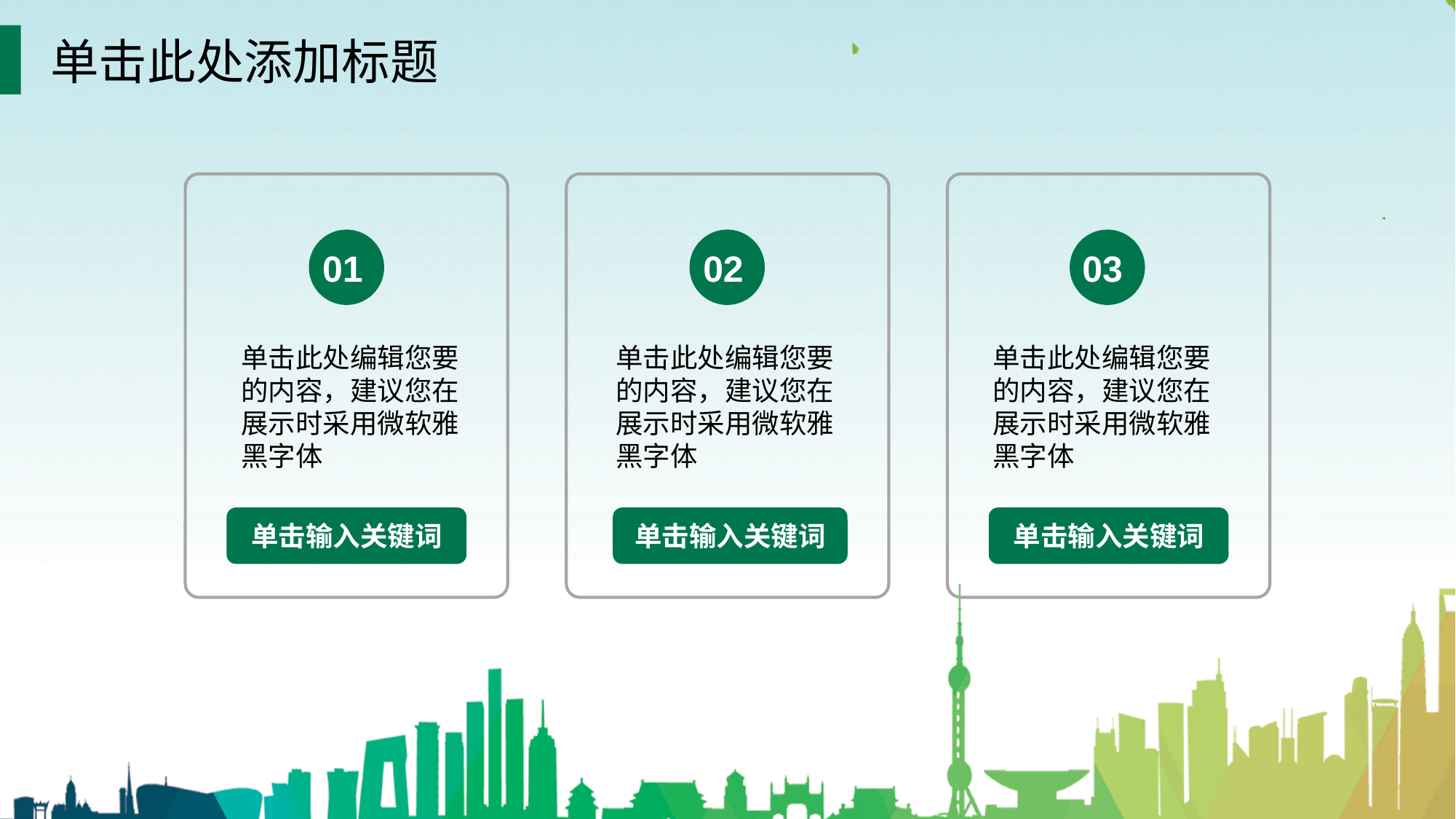

单击此处添加标题

01
单击此处编辑您要的内容，建议您在展示时采用微软雅黑字体

02
单击此处编辑您要的内容，建议您在展示时采用微软雅黑字体

03
单击此处编辑您要的内容，建议您在展示时采用微软雅黑字体
单击输入关键词
单击输入关键词
单击输入关键词